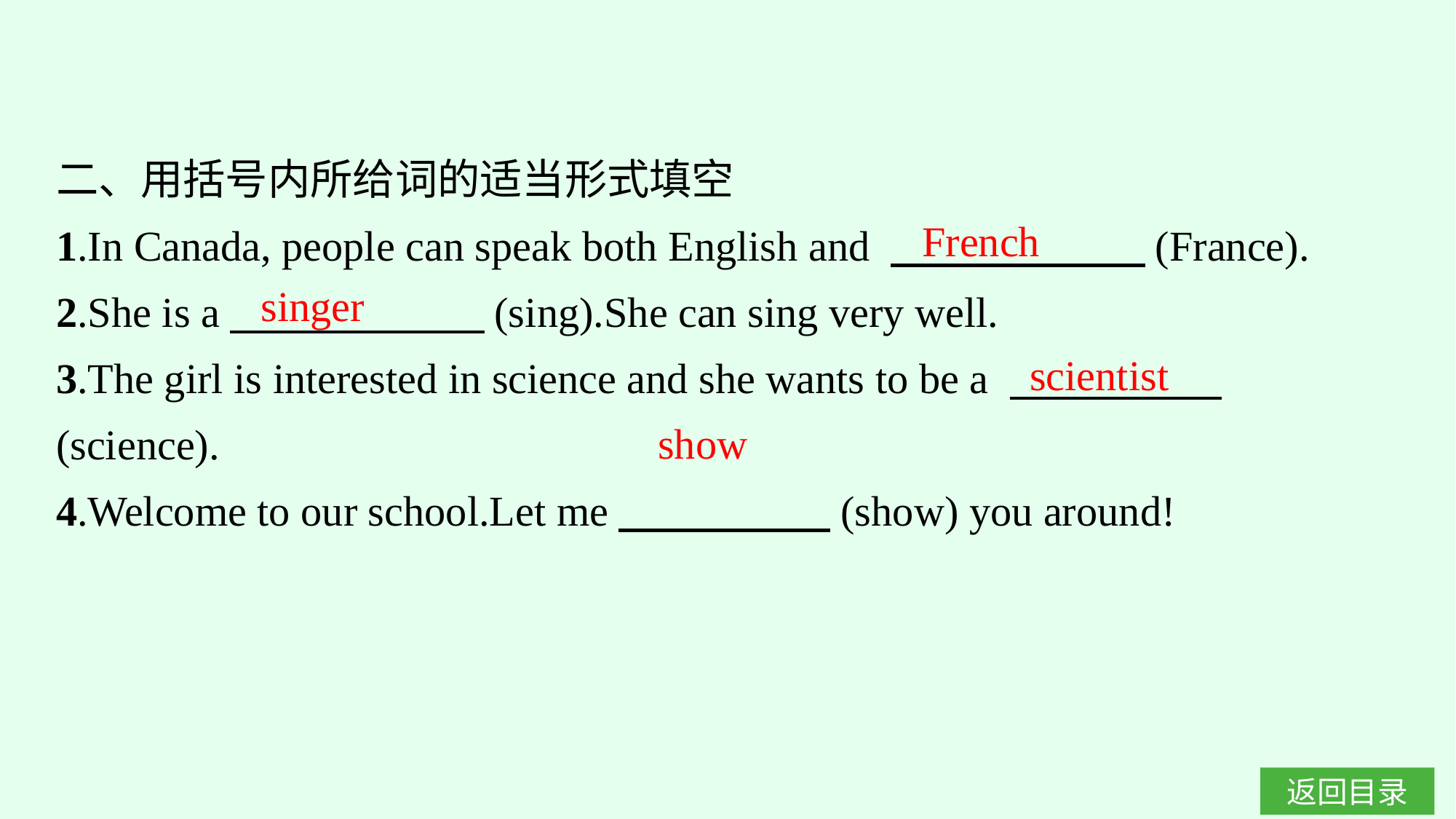

二、用括号内所给词的适当形式填空
1.In Canada, people can speak both English and 　　　　　　(France).
2.She is a　　　　　　(sing).She can sing very well.
3.The girl is interested in science and she wants to be a 　　　　　(science).
4.Welcome to our school.Let me　　　　　(show) you around!
French
singer
scientist
show